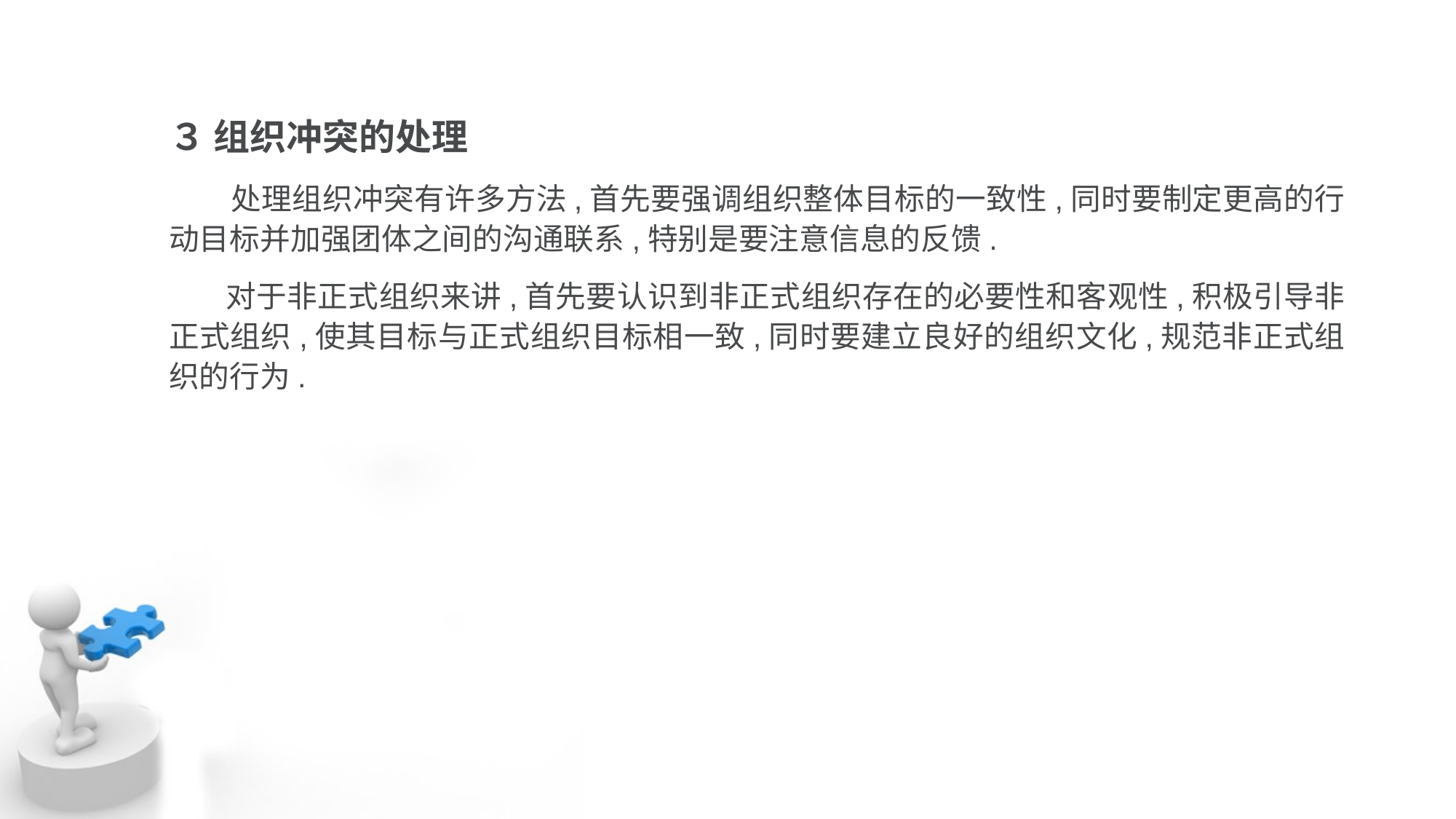

３ 组织冲突的处理
        处理组织冲突有许多方法,首先要强调组织整体目标的一致性,同时要制定更高的行 动目标并加强团体之间的沟通联系,特别是要注意信息的反馈.
       对于非正式组织来讲,首先要认识到非正式组织存在的必要性和客观性,积极引导非 正式组织,使其目标与正式组织目标相一致,同时要建立良好的组织文化,规范非正式组 织的行为.